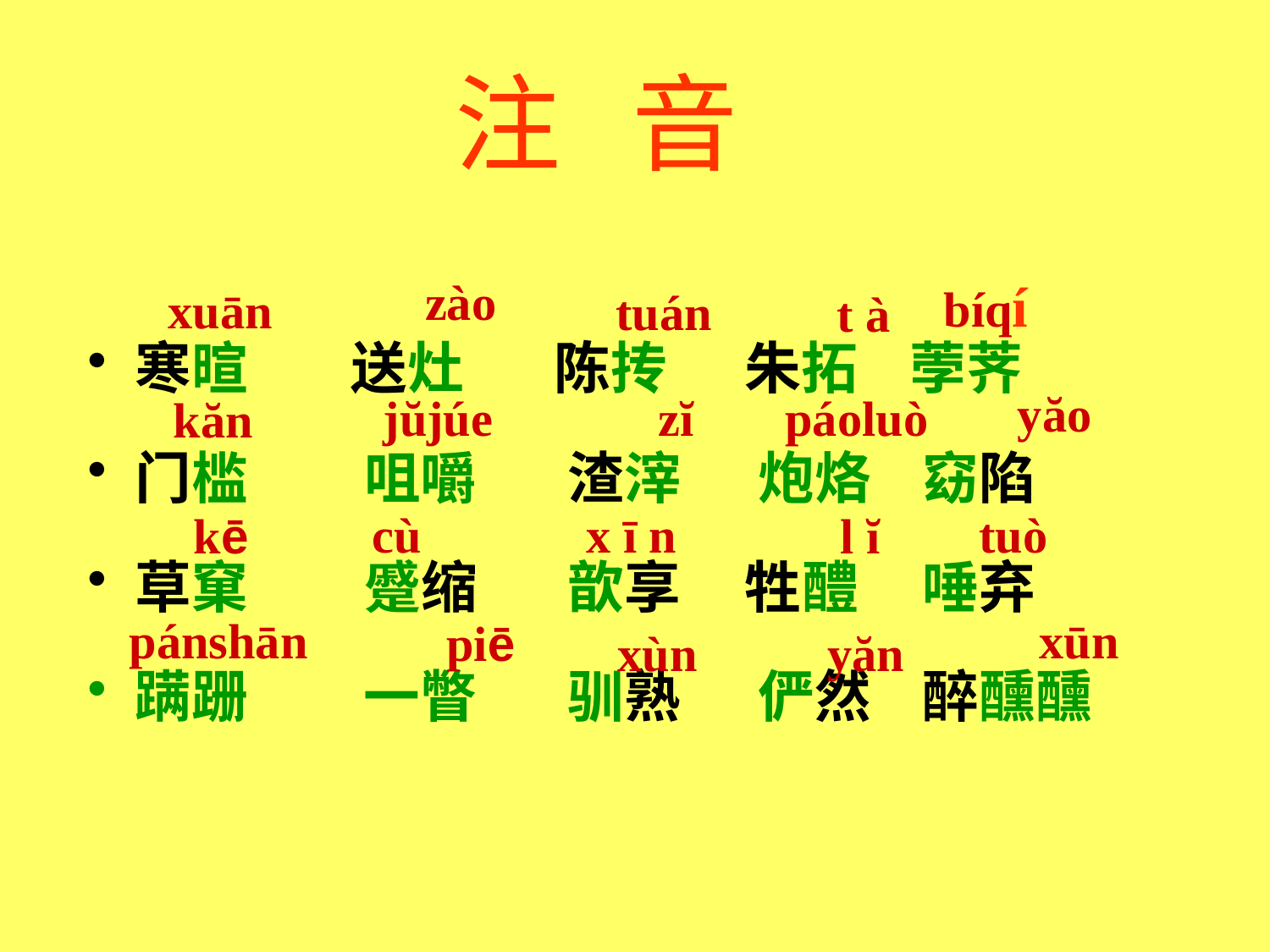

# 注   音
zào
bíqí
xuān
tuán
t à
寒暄        送灶       陈抟      朱拓    荸荠
门槛         咀嚼       渣滓      炮烙    窈陷
草窠         蹙缩       歆享     牲醴     唾弃
蹒跚         一瞥       驯熟      俨然    醉醺醺

yăo
jŭjúe
zĭ
páoluò
kăn
cù
x ī n
tuò
kē
l ĭ
pánshān
xūn
piē
xùn
yăn